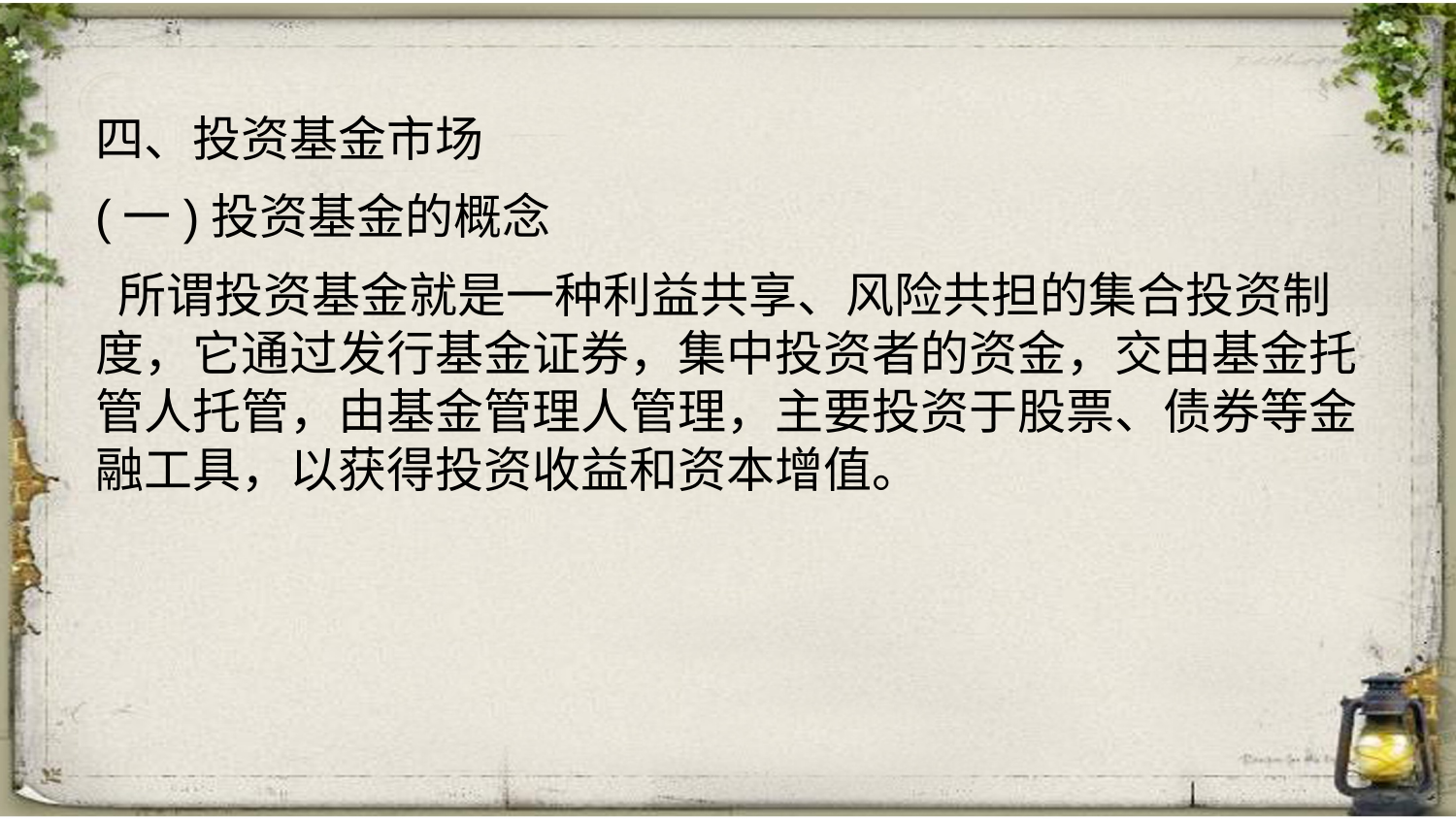

四、投资基金市场
(一)投资基金的概念
 所谓投资基金就是一种利益共享、风险共担的集合投资制度，它通过发行基金证券，集中投资者的资金，交由基金托管人托管，由基金管理人管理，主要投资于股票、债券等金融工具，以获得投资收益和资本增值。